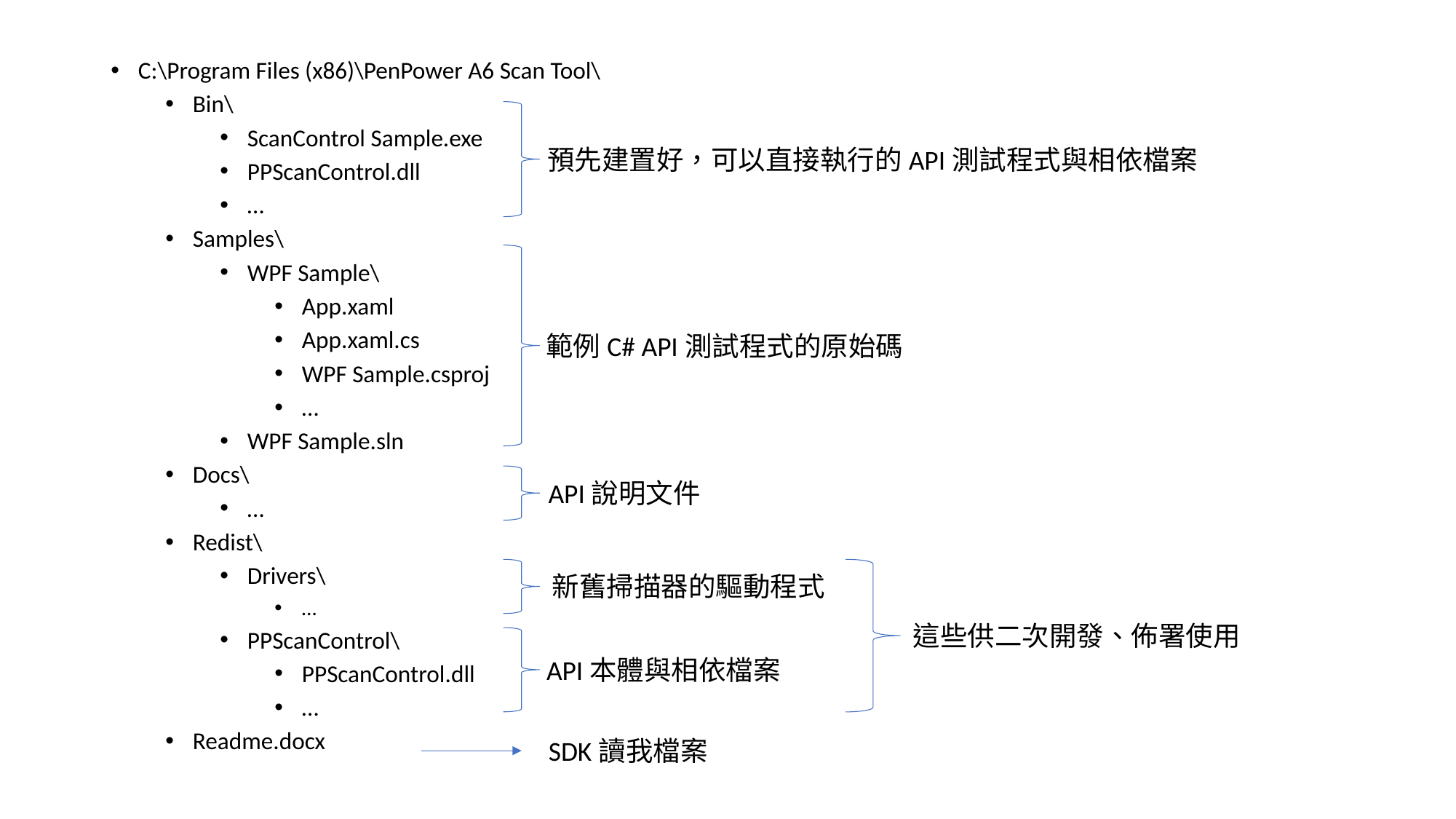

C:\Program Files (x86)\PenPower A6 Scan Tool\
Bin\
ScanControl Sample.exe
PPScanControl.dll
…
Samples\
WPF Sample\
App.xaml
App.xaml.cs
WPF Sample.csproj
…
WPF Sample.sln
Docs\
…
Redist\
Drivers\
…
PPScanControl\
PPScanControl.dll
…
Readme.docx

預先建置好，可以直接執行的API測試程式與相依檔案

範例C# API測試程式的原始碼

API說明文件

新舊掃描器的驅動程式
這些供二次開發、佈署使用

API本體與相依檔案
SDK讀我檔案